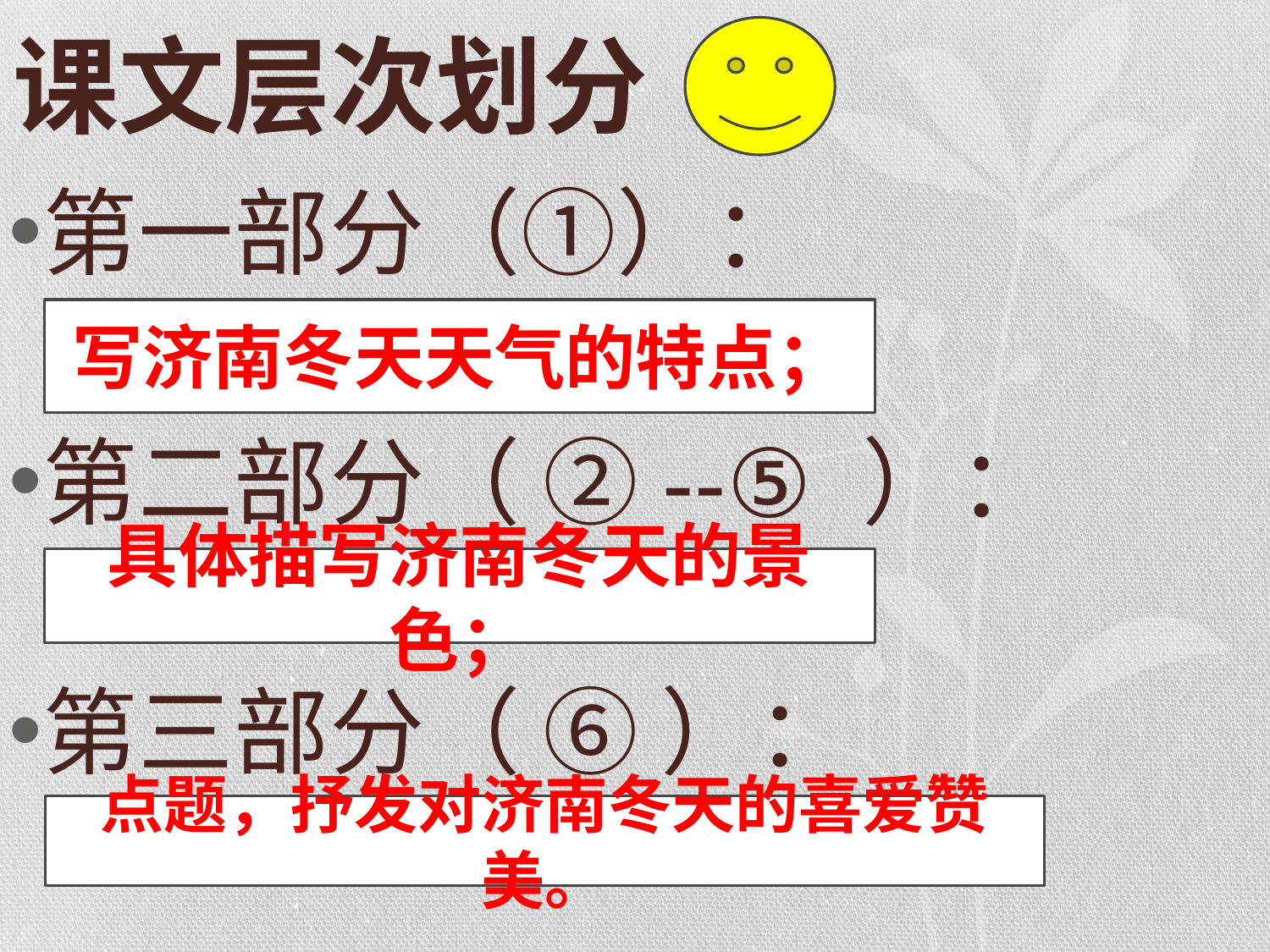

# 课文层次划分

写济南冬天天气的特点；
第一部分（①）：

第二部分（ ②--⑤ ）：

第三部分（ ⑥ ）：

具体描写济南冬天的景色；
点题，抒发对济南冬天的喜爱赞美。